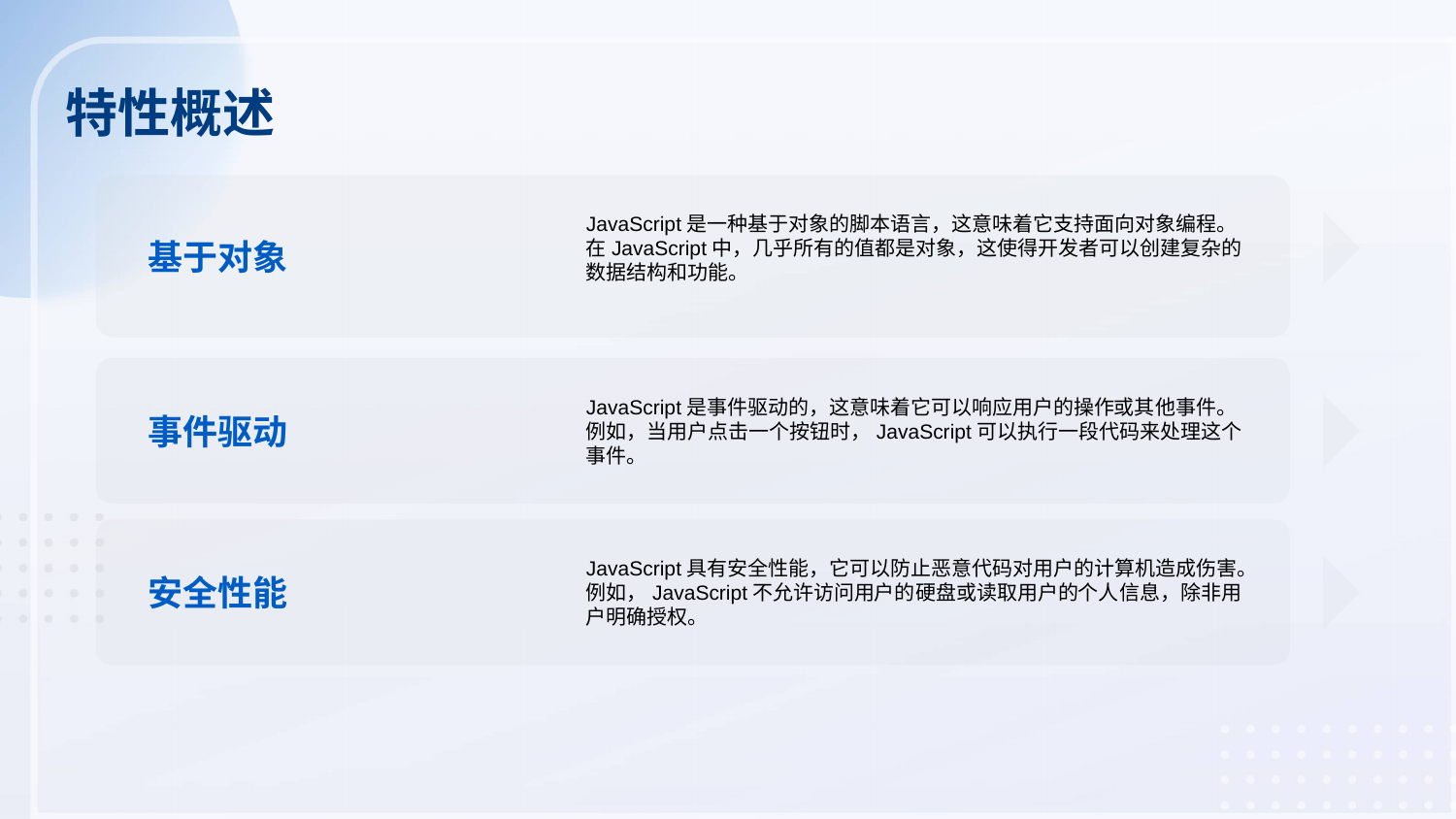

特性概述

JavaScript是一种基于对象的脚本语言，这意味着它支持面向对象编程。在JavaScript中，几乎所有的值都是对象，这使得开发者可以创建复杂的数据结构和功能。
基于对象

JavaScript是事件驱动的，这意味着它可以响应用户的操作或其他事件。例如，当用户点击一个按钮时，JavaScript可以执行一段代码来处理这个事件。
事件驱动

JavaScript具有安全性能，它可以防止恶意代码对用户的计算机造成伤害。例如，JavaScript不允许访问用户的硬盘或读取用户的个人信息，除非用户明确授权。
安全性能